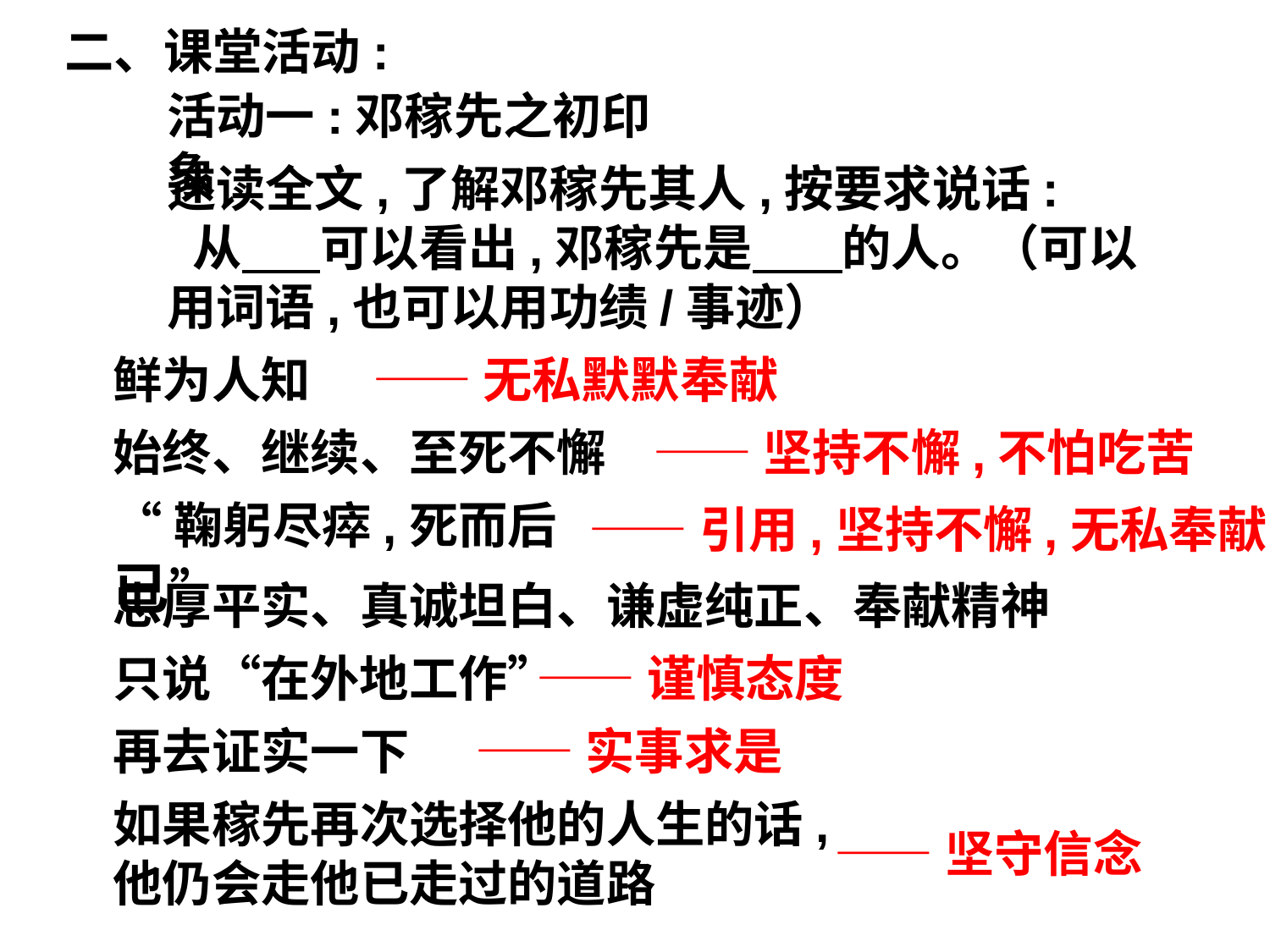

二、课堂活动:
活动一:邓稼先之初印象
速读全文,了解邓稼先其人,按要求说话:          从       可以看出,邓稼先是        的人。（可以用词语,也可以用功绩/事迹）
鲜为人知
——无私默默奉献
始终、继续、至死不懈
——坚持不懈,不怕吃苦
“鞠躬尽瘁,死而后已”
——引用,坚持不懈,无私奉献
忠厚平实、真诚坦白、谦虚纯正、奉献精神
只说“在外地工作”
——谨慎态度
再去证实一下
——实事求是
如果稼先再次选择他的人生的话,他仍会走他已走过的道路
——坚守信念